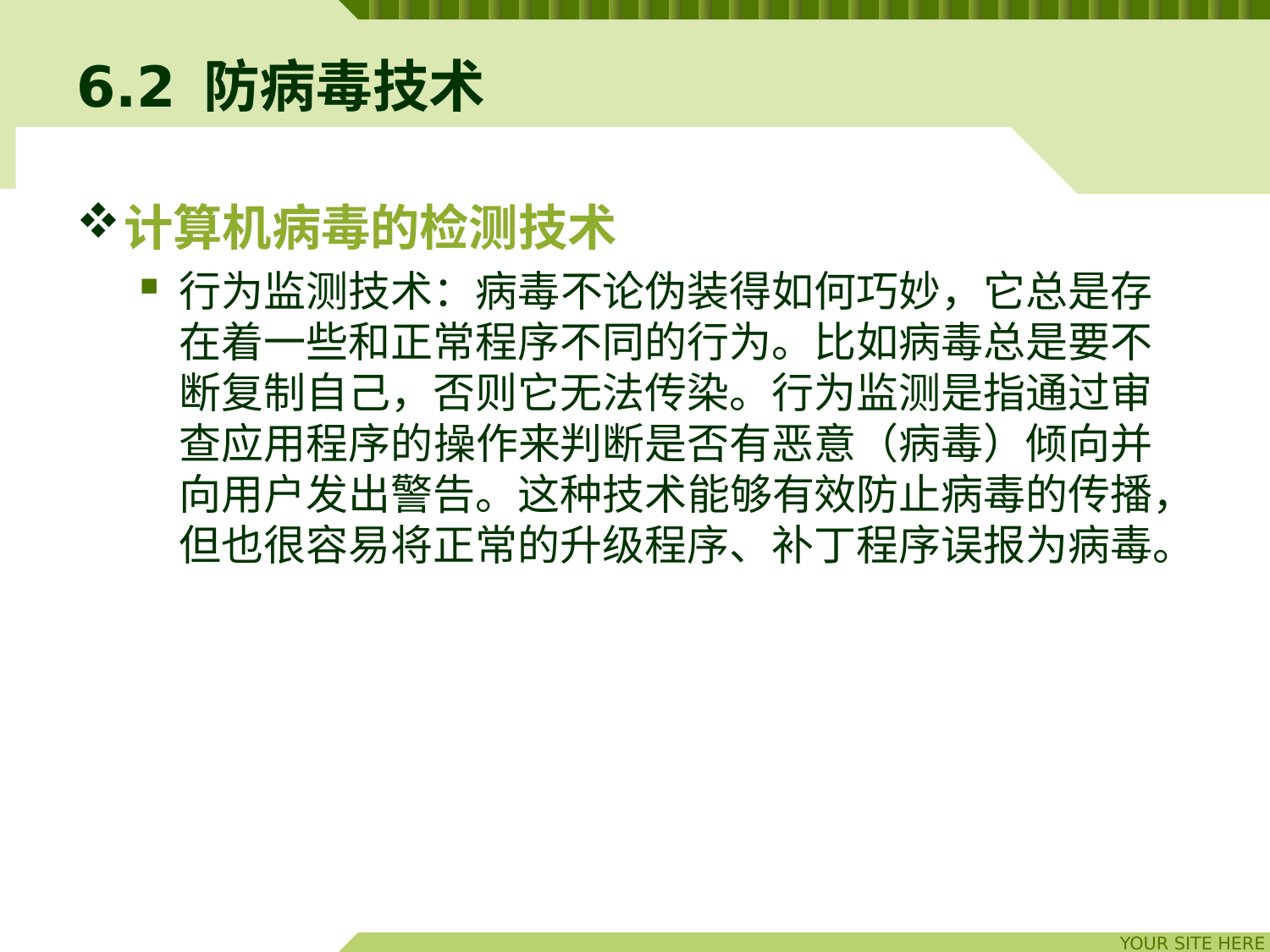

# 6.2	防病毒技术
计算机病毒的检测技术
行为监测技术：病毒不论伪装得如何巧妙，它总是存在着一些和正常程序不同的行为。比如病毒总是要不断复制自己，否则它无法传染。行为监测是指通过审查应用程序的操作来判断是否有恶意（病毒）倾向并向用户发出警告。这种技术能够有效防止病毒的传播，但也很容易将正常的升级程序、补丁程序误报为病毒。